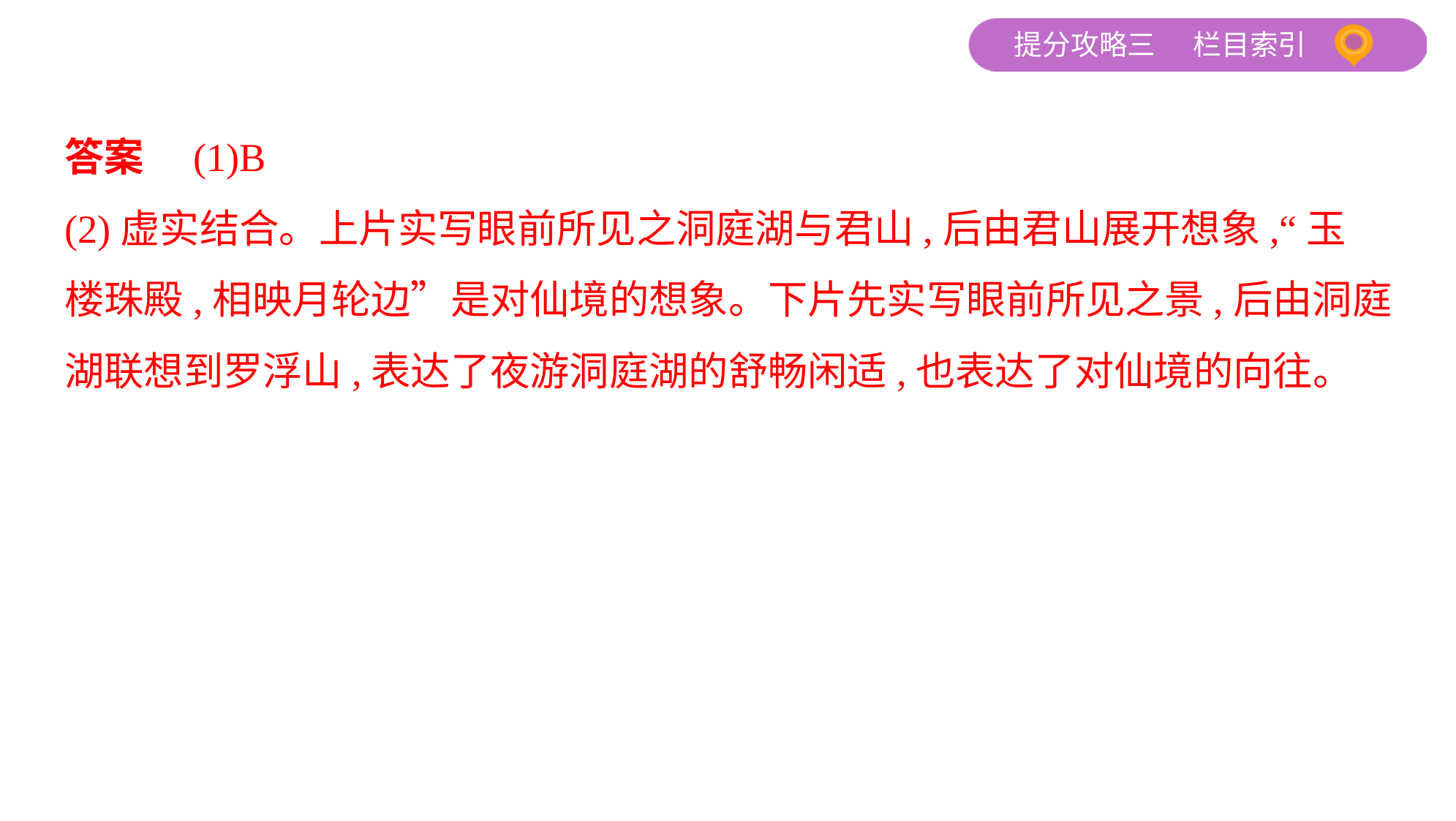

答案　(1)B
(2)虚实结合。上片实写眼前所见之洞庭湖与君山,后由君山展开想象,“玉
楼珠殿,相映月轮边”是对仙境的想象。下片先实写眼前所见之景,后由洞庭
湖联想到罗浮山,表达了夜游洞庭湖的舒畅闲适,也表达了对仙境的向往。